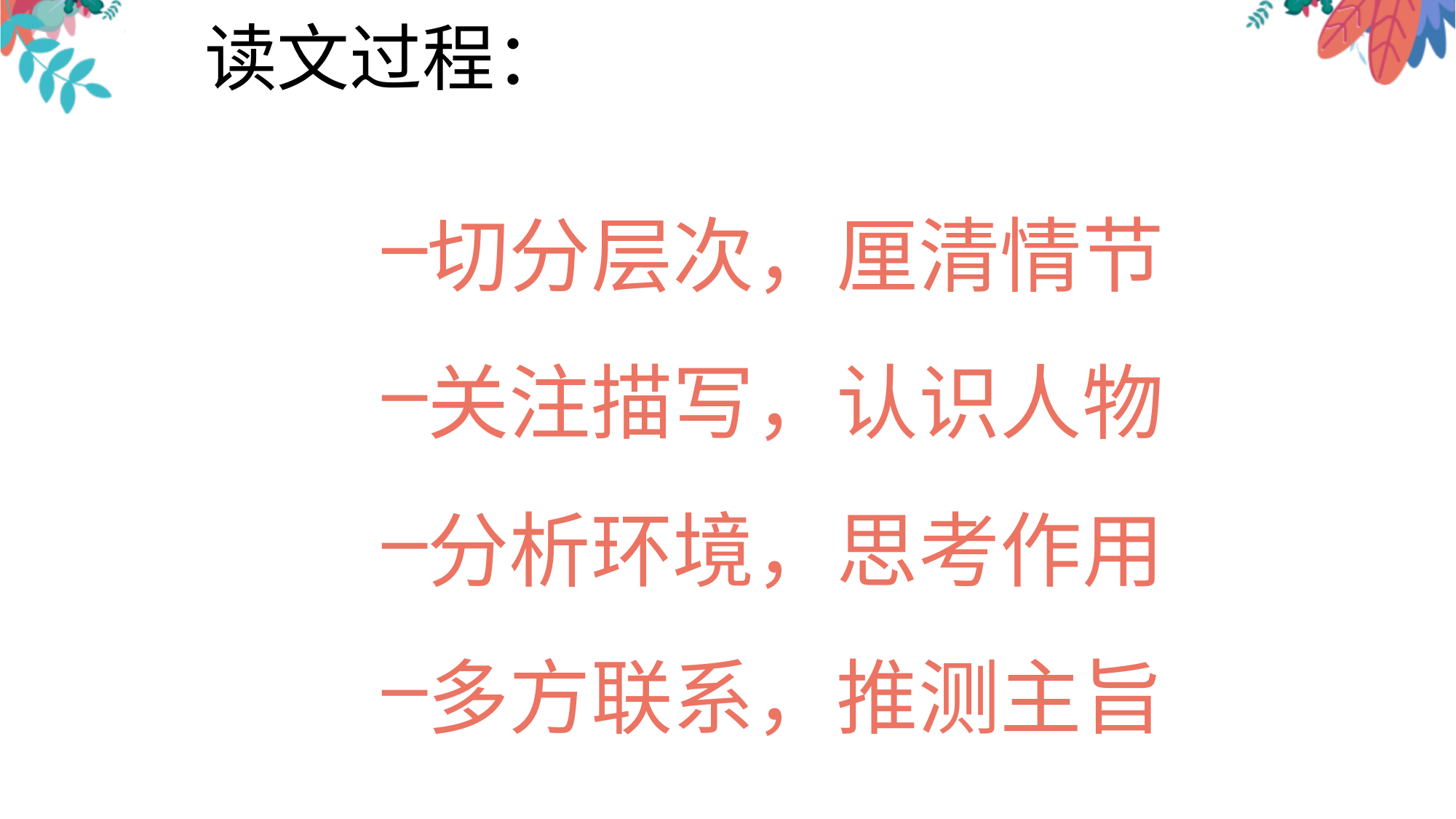

读文过程：
切分层次，厘清情节
关注描写，认识人物
分析环境，思考作用
多方联系，推测主旨